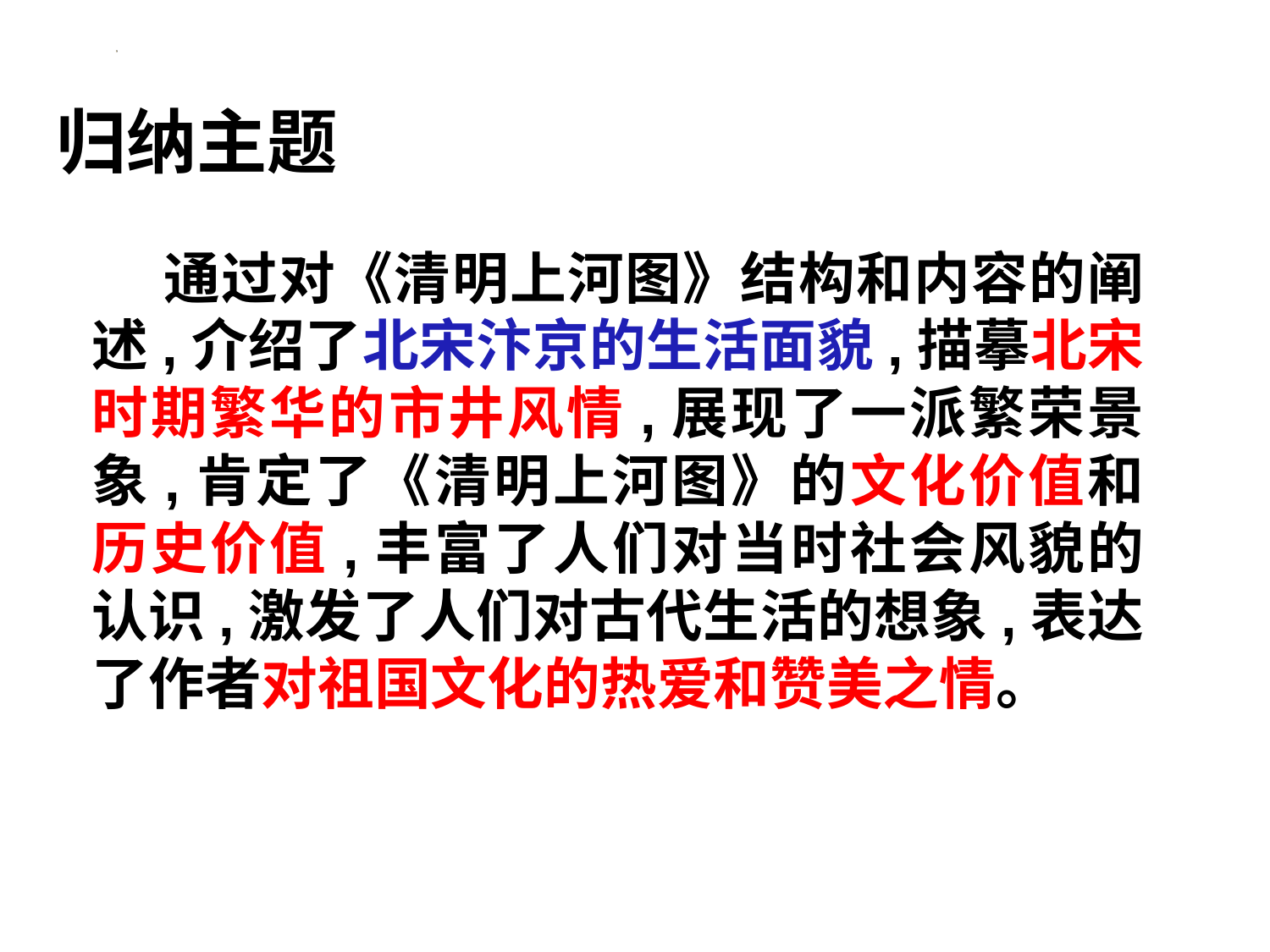

归纳主题
    通过对《清明上河图》结构和内容的阐述,介绍了北宋汴京的生活面貌,描摹北宋时期繁华的市井风情,展现了一派繁荣景象,肯定了《清明上河图》的文化价值和历史价值,丰富了人们对当时社会风貌的认识,激发了人们对古代生活的想象,表达了作者对祖国文化的热爱和赞美之情。